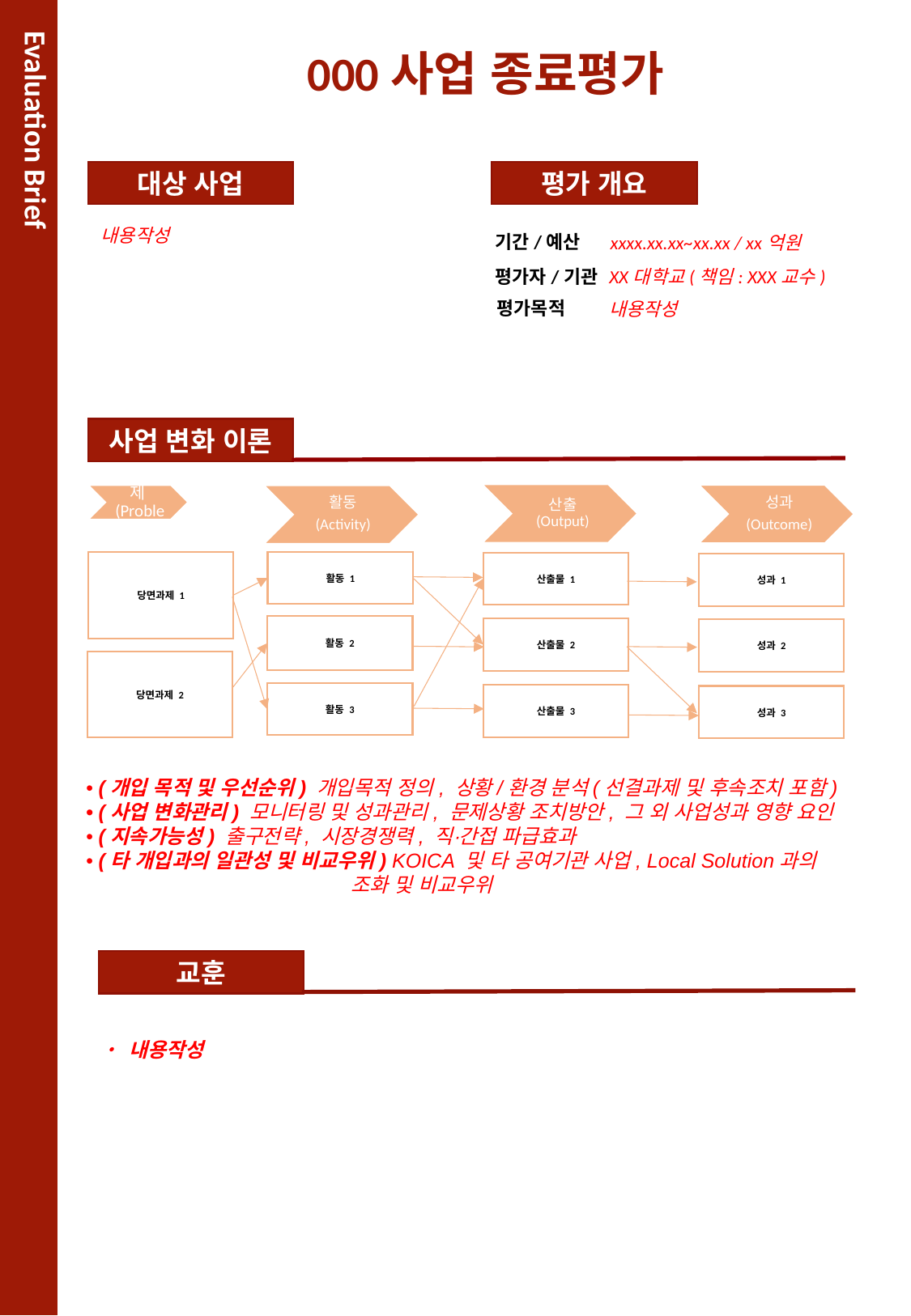

Evaluation Brief
000사업 종료평가
대상 사업
평가 개요
내용작성
기간/예산
xxxx.xx.xx~xx.xx / xx억원
XX대학교(책임: XXX교수)
평가자/기관
평가목적
내용작성
사업 변화 이론

산출
(Output)

성과
(Outcome)
활동
(Activity)

당면과제(Problem)
당면과제 1
활동 1
산출물 1
활동 2
산출물 2
활동 3
산출물 3
성과 1
성과 2
당면과제 2
성과 3
• (개입 목적 및 우선순위) 개입목적 정의, 상황/환경 분석(선결과제 및 후속조치 포함)
• (사업 변화관리) 모니터링 및 성과관리, 문제상황 조치방안, 그 외 사업성과 영향 요인
• (지속가능성) 출구전략, 시장경쟁력, 직∙간접 파급효과
• (타 개입과의 일관성 및 비교우위) KOICA 및 타 공여기관 사업, Local Solution과의
                                               조화 및 비교우위
교훈
• 내용작성